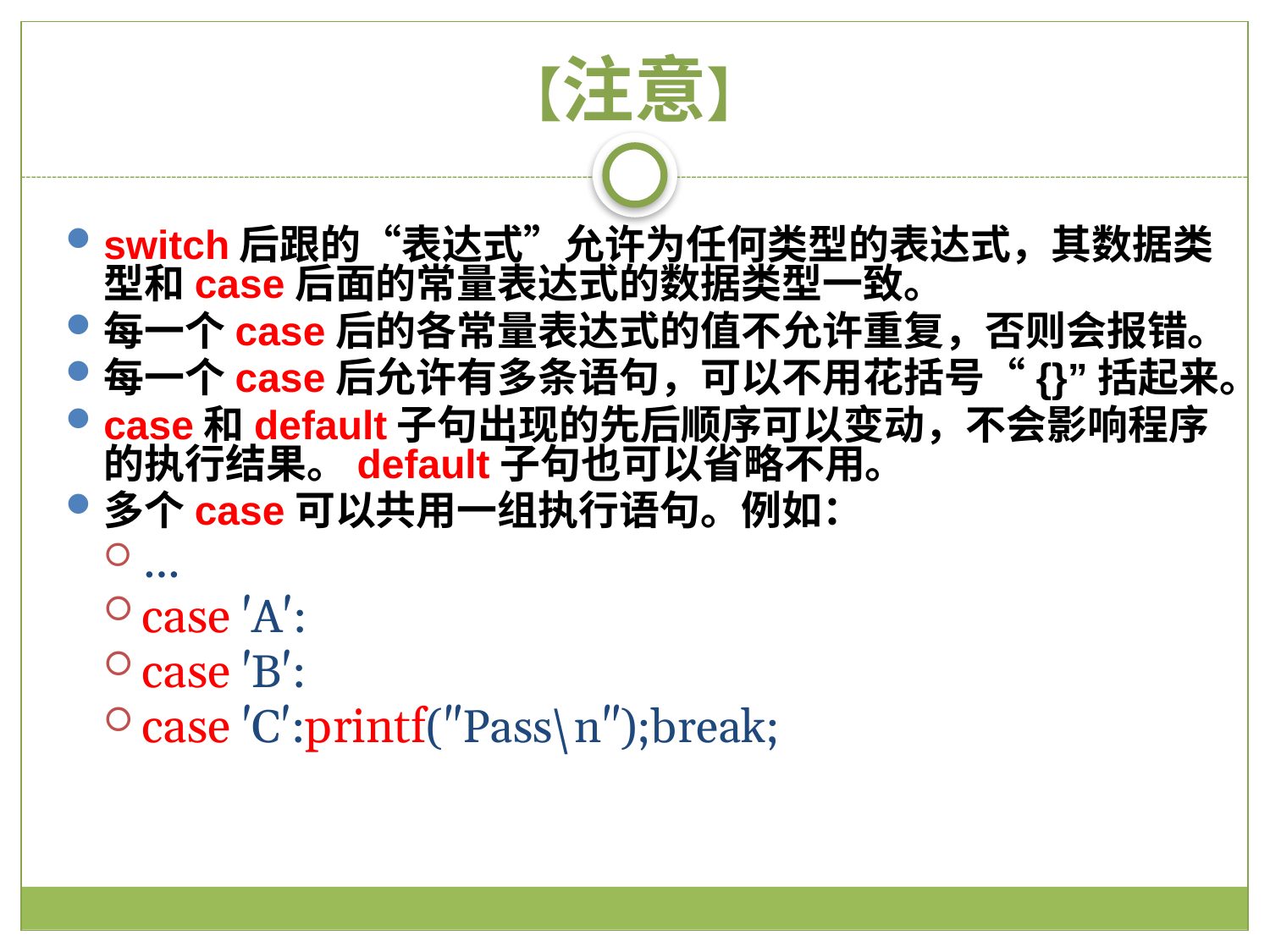

# 【注意】
switch后跟的“表达式”允许为任何类型的表达式，其数据类型和case后面的常量表达式的数据类型一致。
每一个case后的各常量表达式的值不允许重复，否则会报错。
每一个case后允许有多条语句，可以不用花括号“{}”括起来。
case和default子句出现的先后顺序可以变动，不会影响程序的执行结果。default子句也可以省略不用。
多个case可以共用一组执行语句。例如：
…
case 'A':
case 'B':
case 'C':printf("Pass\n");break;